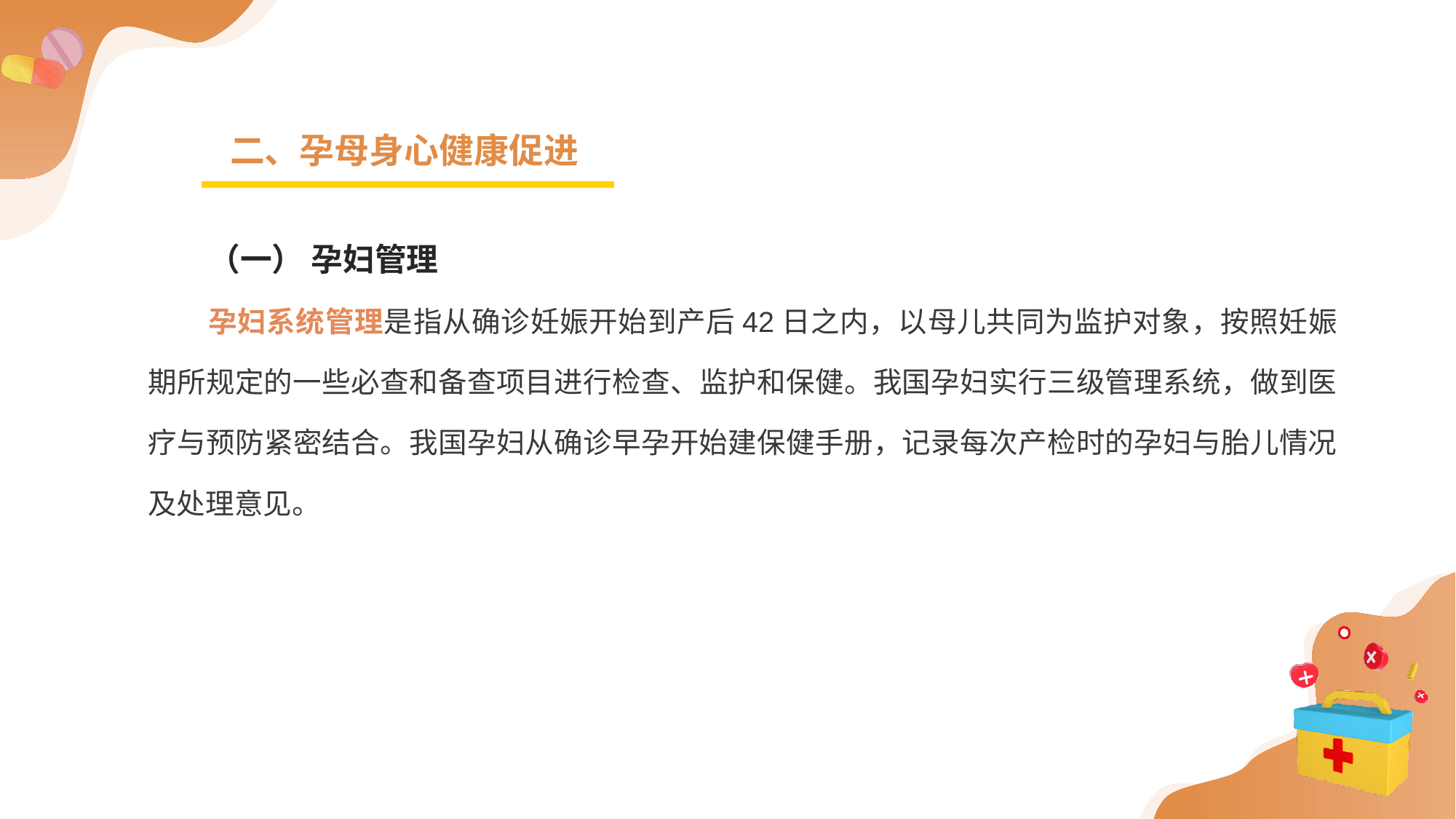

二、孕母身心健康促进
（一） 孕妇管理
孕妇系统管理是指从确诊妊娠开始到产后42日之内，以母儿共同为监护对象，按照妊娠期所规定的一些必查和备查项目进行检查、监护和保健。我国孕妇实行三级管理系统，做到医疗与预防紧密结合。我国孕妇从确诊早孕开始建保健手册，记录每次产检时的孕妇与胎儿情况及处理意见。